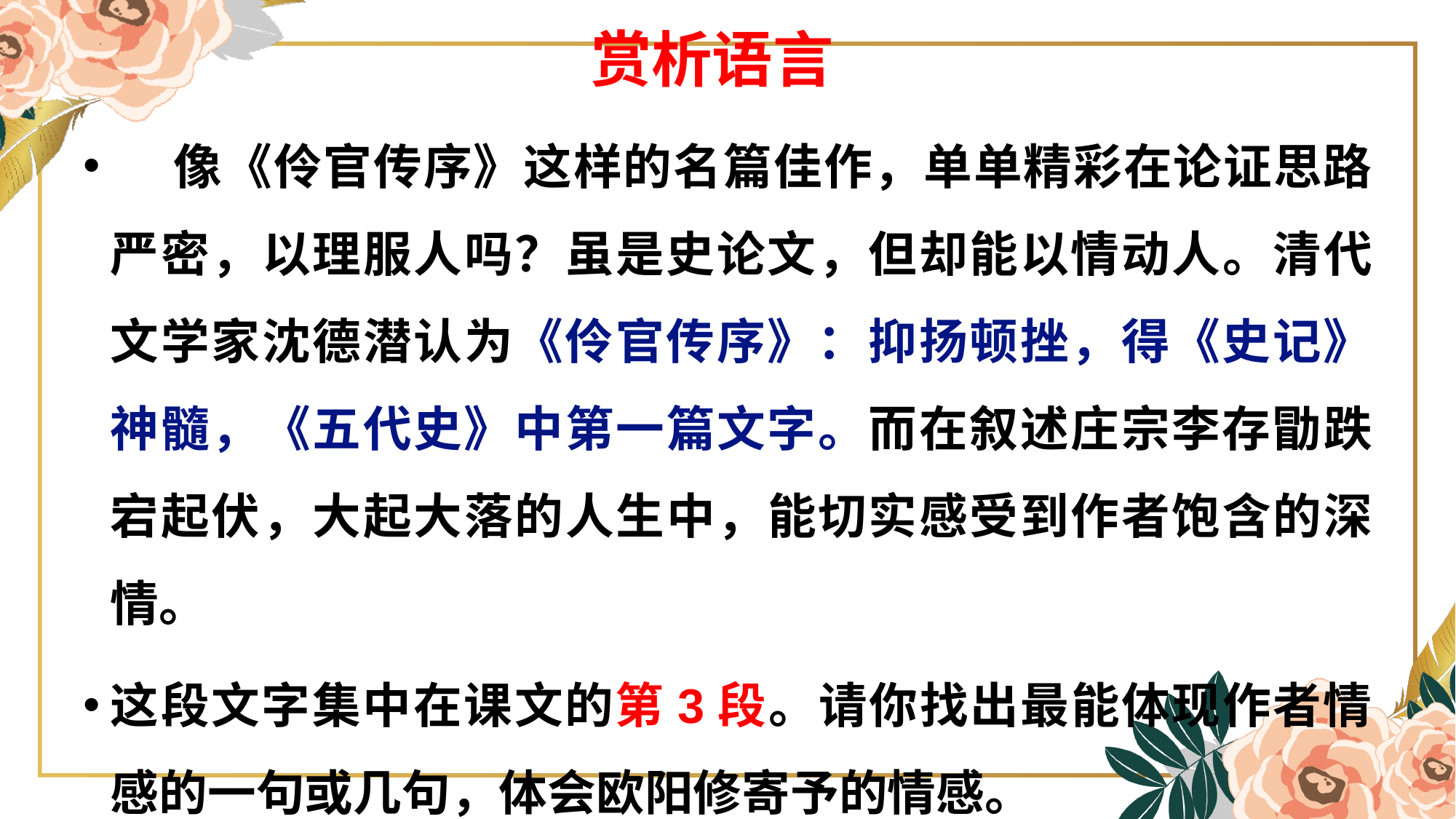

# 赏析语言
    像《伶官传序》这样的名篇佳作，单单精彩在论证思路严密，以理服人吗？虽是史论文，但却能以情动人。清代文学家沈德潜认为《伶官传序》：抑扬顿挫，得《史记》神髓，《五代史》中第一篇文字。而在叙述庄宗李存勖跌宕起伏，大起大落的人生中，能切实感受到作者饱含的深情。
这段文字集中在课文的第3段。请你找出最能体现作者情感的一句或几句，体会欧阳修寄予的情感。